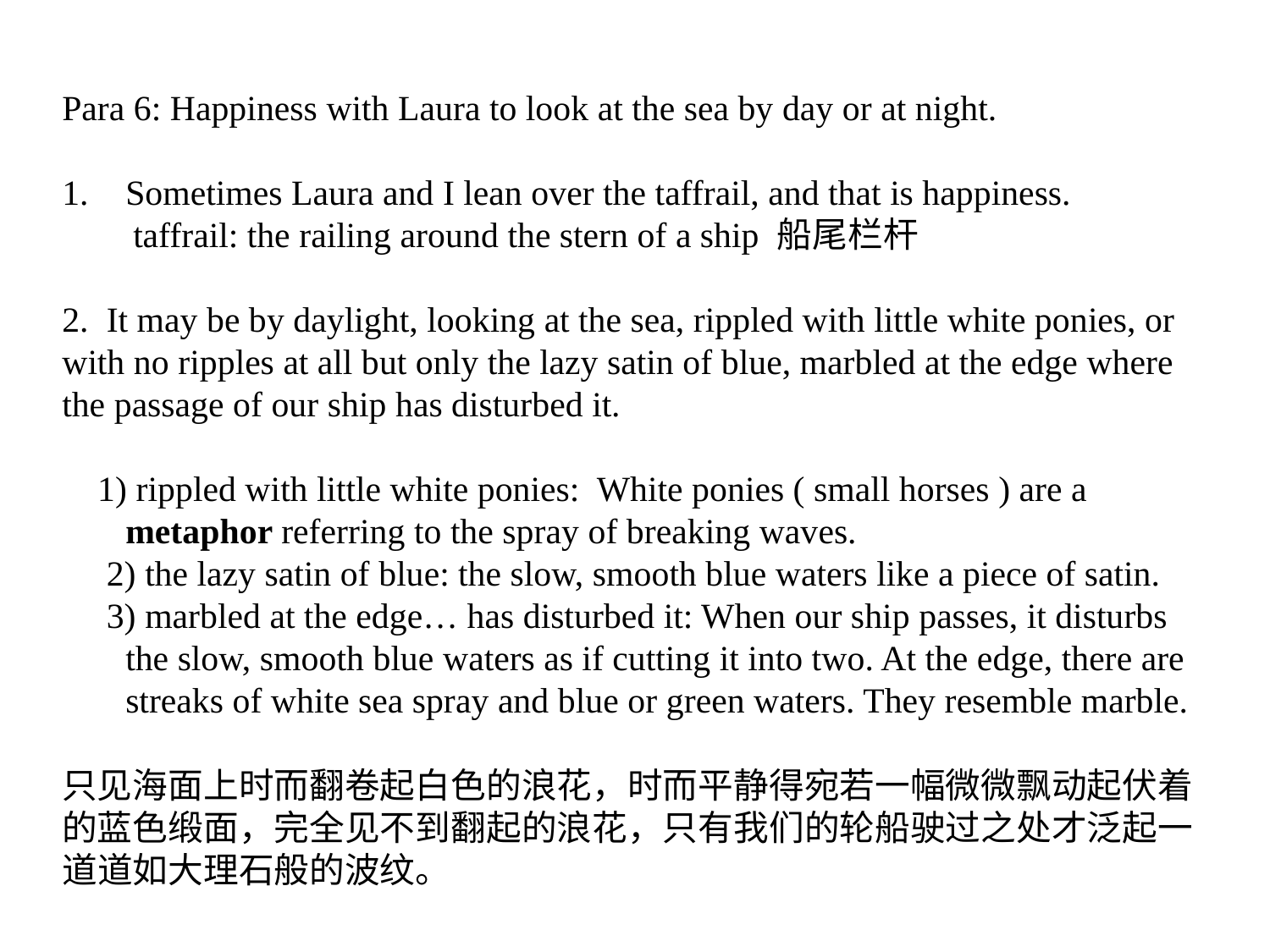

Para 6: Happiness with Laura to look at the sea by day or at night.

Sometimes Laura and I lean over the taffrail, and that is happiness.
        taffrail: the railing around the stern of a ship 船尾栏杆

2.  It may be by daylight, looking at the sea, rippled with little white ponies, or
with no ripples at all but only the lazy satin of blue, marbled at the edge where
the passage of our ship has disturbed it.

    1) rippled with little white ponies:  White ponies ( small horses ) are a metaphor referring to the spray of breaking waves.
     2) the lazy satin of blue: the slow, smooth blue waters like a piece of satin.
     3) marbled at the edge… has disturbed it: When our ship passes, it disturbs the slow, smooth blue waters as if cutting it into two. At the edge, there are streaks of white sea spray and blue or green waters. They resemble marble.

只见海面上时而翻卷起白色的浪花，时而平静得宛若一幅微微飘动起伏着
的蓝色缎面，完全见不到翻起的浪花，只有我们的轮船驶过之处才泛起一
道道如大理石般的波纹。